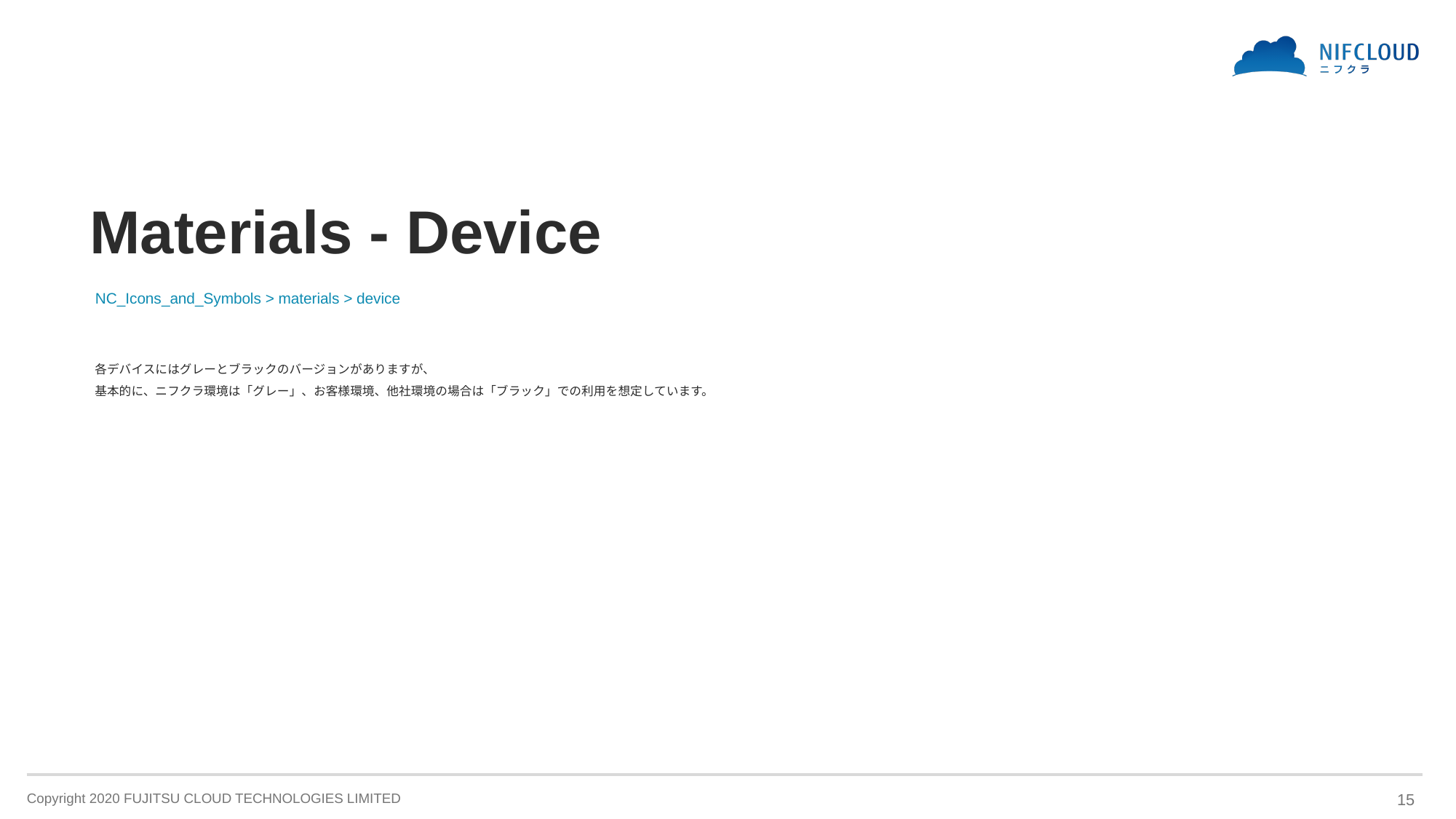

# Materials - Device
NC_Icons_and_Symbols > materials > device
各デバイスにはグレーとブラックのバージョンがありますが、
基本的に、ニフクラ環境は「グレー」、お客様環境、他社環境の場合は「ブラック」での利用を想定しています。
15